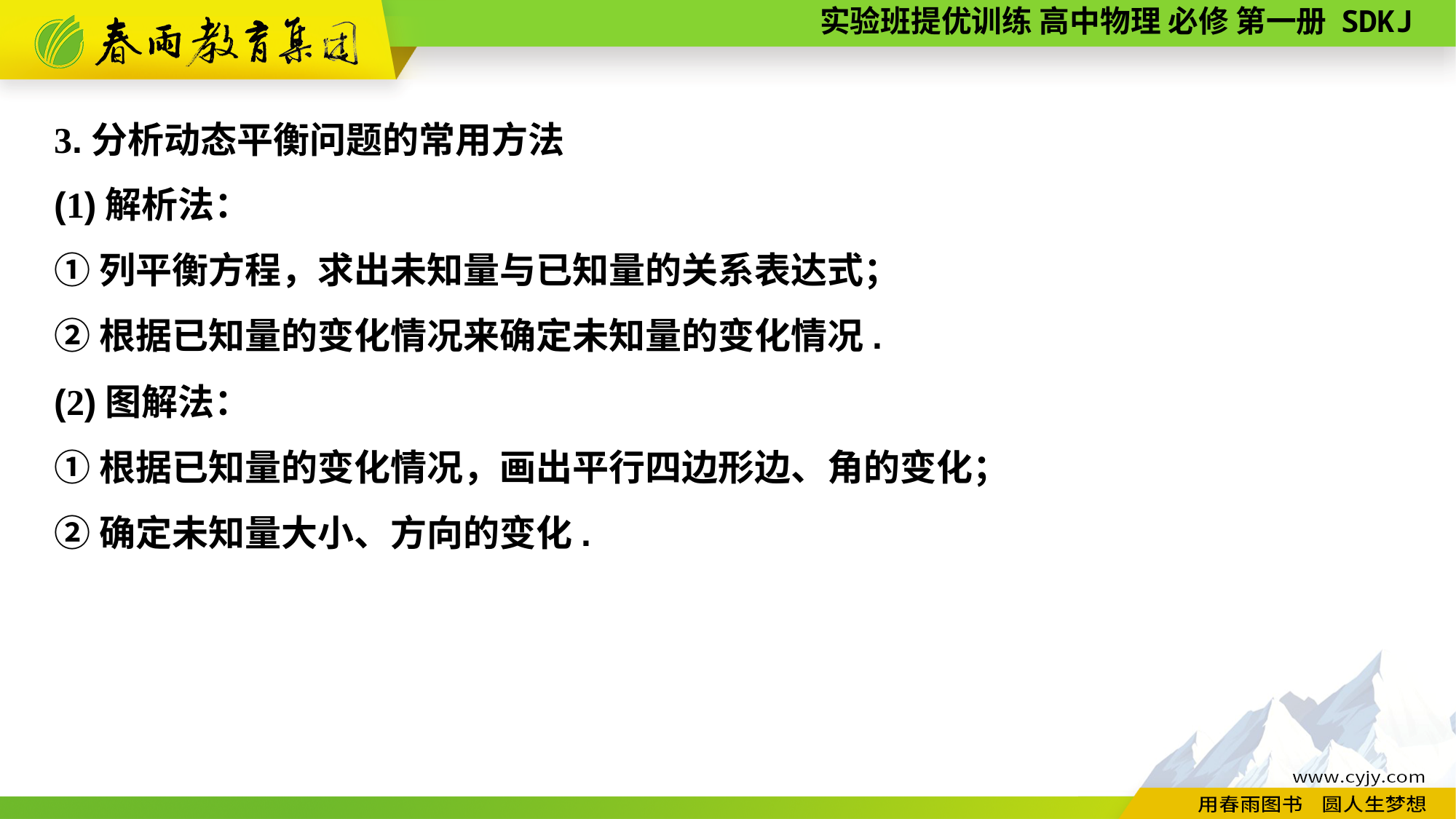

3.分析动态平衡问题的常用方法
(1)解析法：
①列平衡方程，求出未知量与已知量的关系表达式；
②根据已知量的变化情况来确定未知量的变化情况.
(2)图解法：
①根据已知量的变化情况，画出平行四边形边、角的变化；
②确定未知量大小、方向的变化.